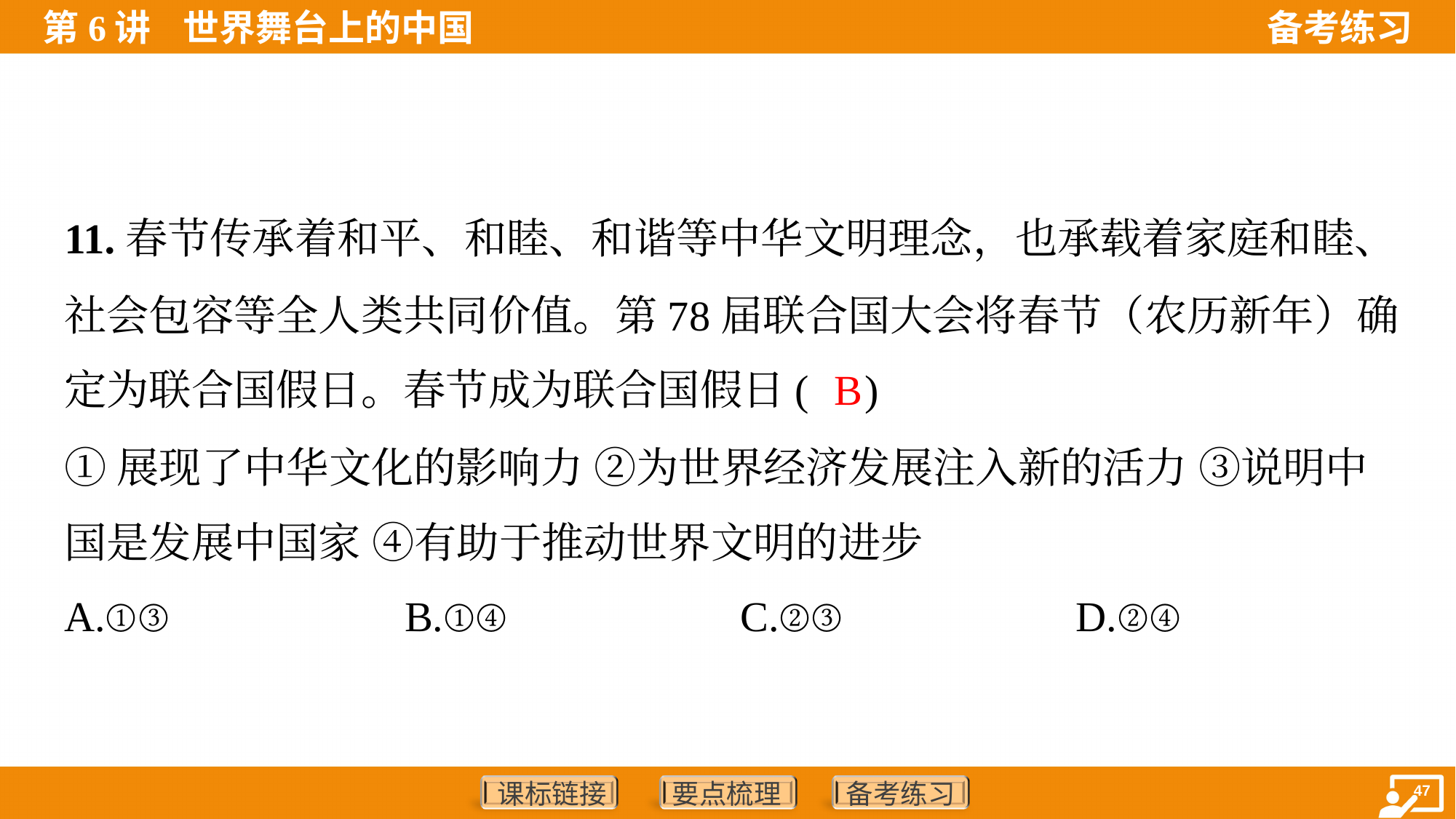

11.春节传承着和平、和睦、和谐等中华文明理念，也承载着家庭和睦、
社会包容等全人类共同价值。第78届联合国大会将春节（农历新年）确
定为联合国假日。春节成为联合国假日(     )
B
①展现了中华文化的影响力 ②为世界经济发展注入新的活力 ③说明中
国是发展中国家 ④有助于推动世界文明的进步
A.①③	B.①④	C.②③	D.②④